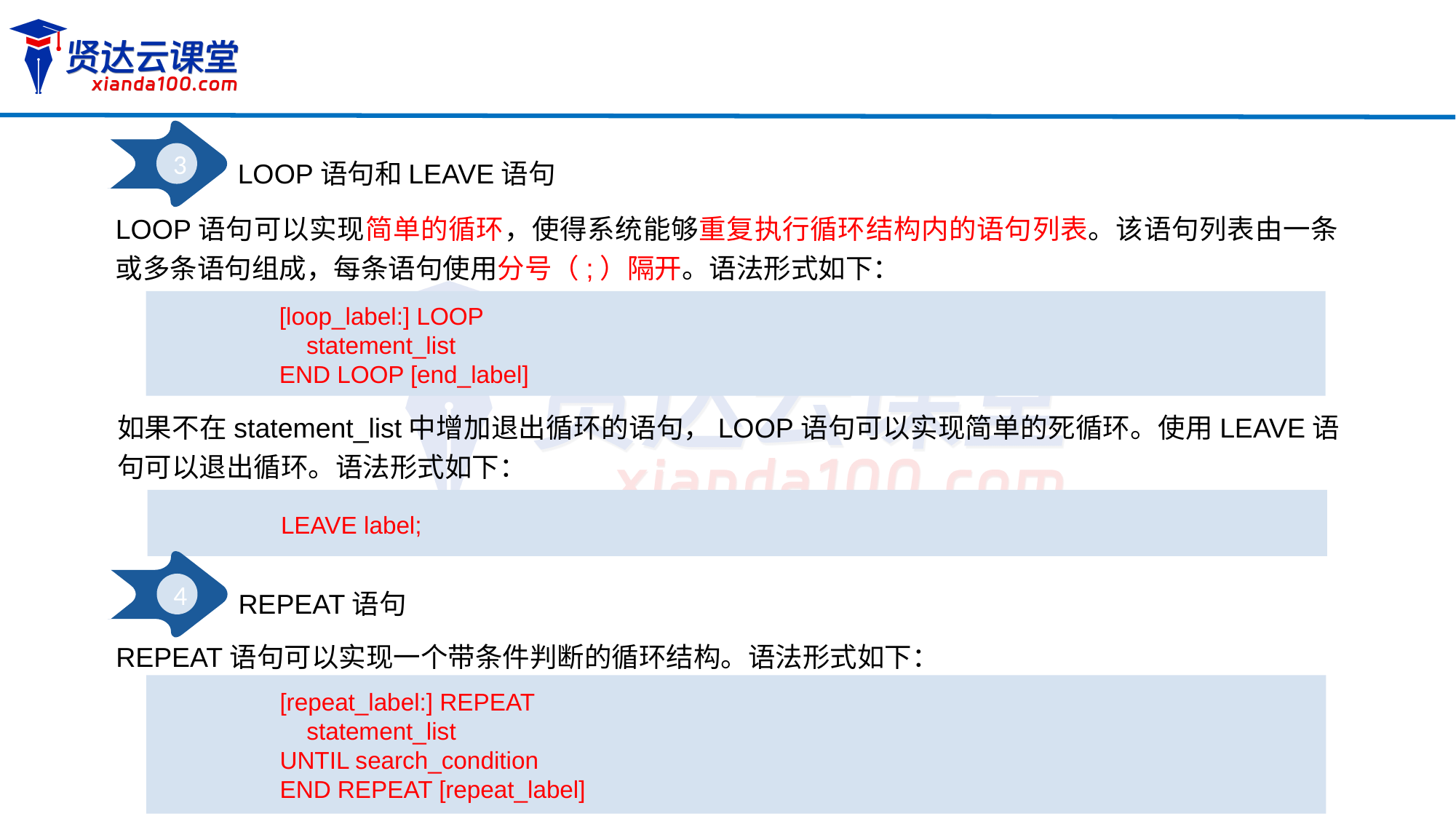

3
LOOP语句和LEAVE语句
LOOP语句可以实现简单的循环，使得系统能够重复执行循环结构内的语句列表。该语句列表由一条或多条语句组成，每条语句使用分号（;）隔开。语法形式如下：

[loop_label:] LOOP
    statement_list
END LOOP [end_label]
如果不在statement_list中增加退出循环的语句，LOOP语句可以实现简单的死循环。使用LEAVE语句可以退出循环。语法形式如下：

LEAVE label;

4
REPEAT语句
REPEAT语句可以实现一个带条件判断的循环结构。语法形式如下：

[repeat_label:] REPEAT
    statement_list
UNTIL search_condition
END REPEAT [repeat_label]